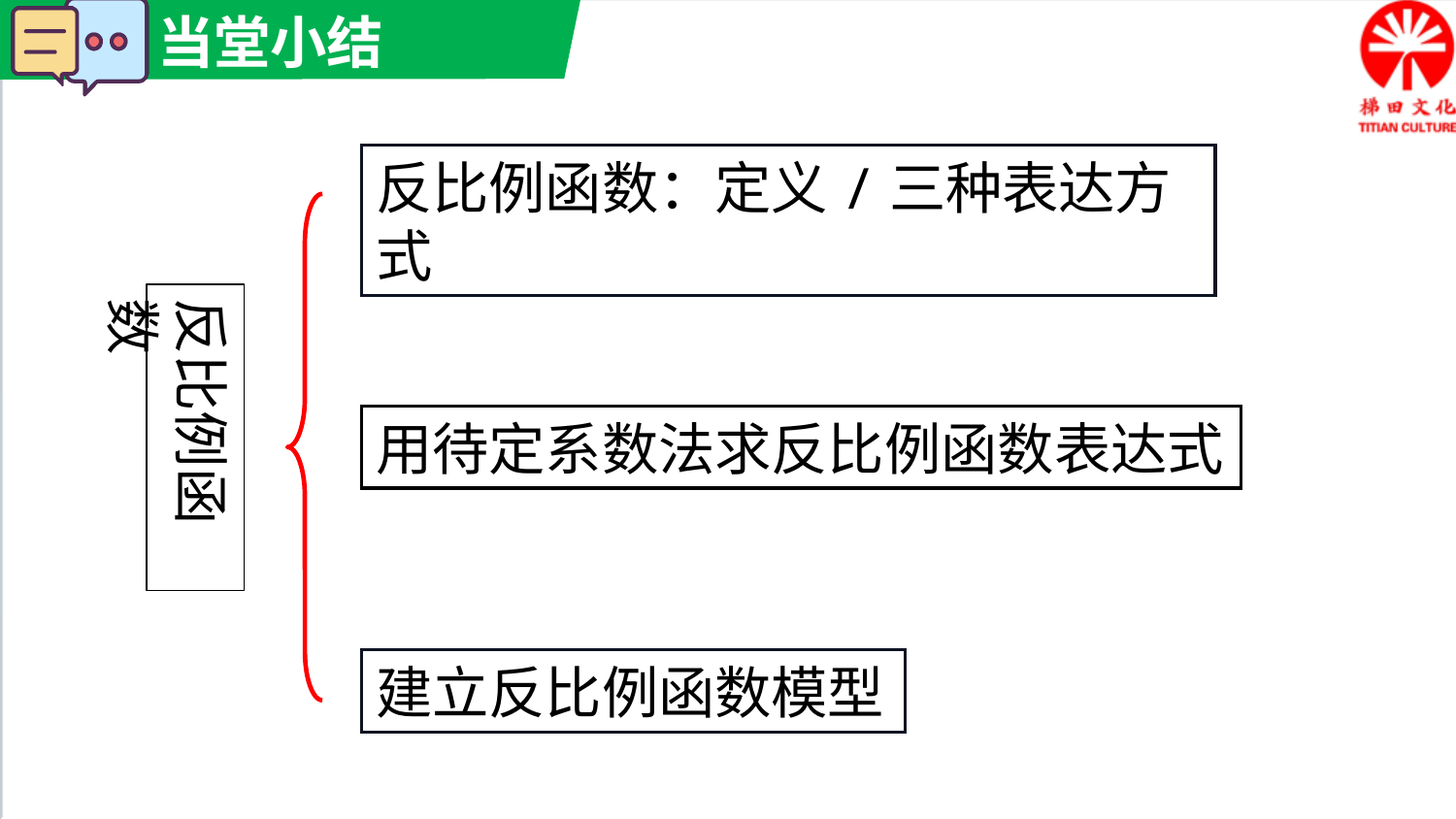

反比例函数：定义/三种表达方式

反比例函数
用待定系数法求反比例函数表达式
建立反比例函数模型